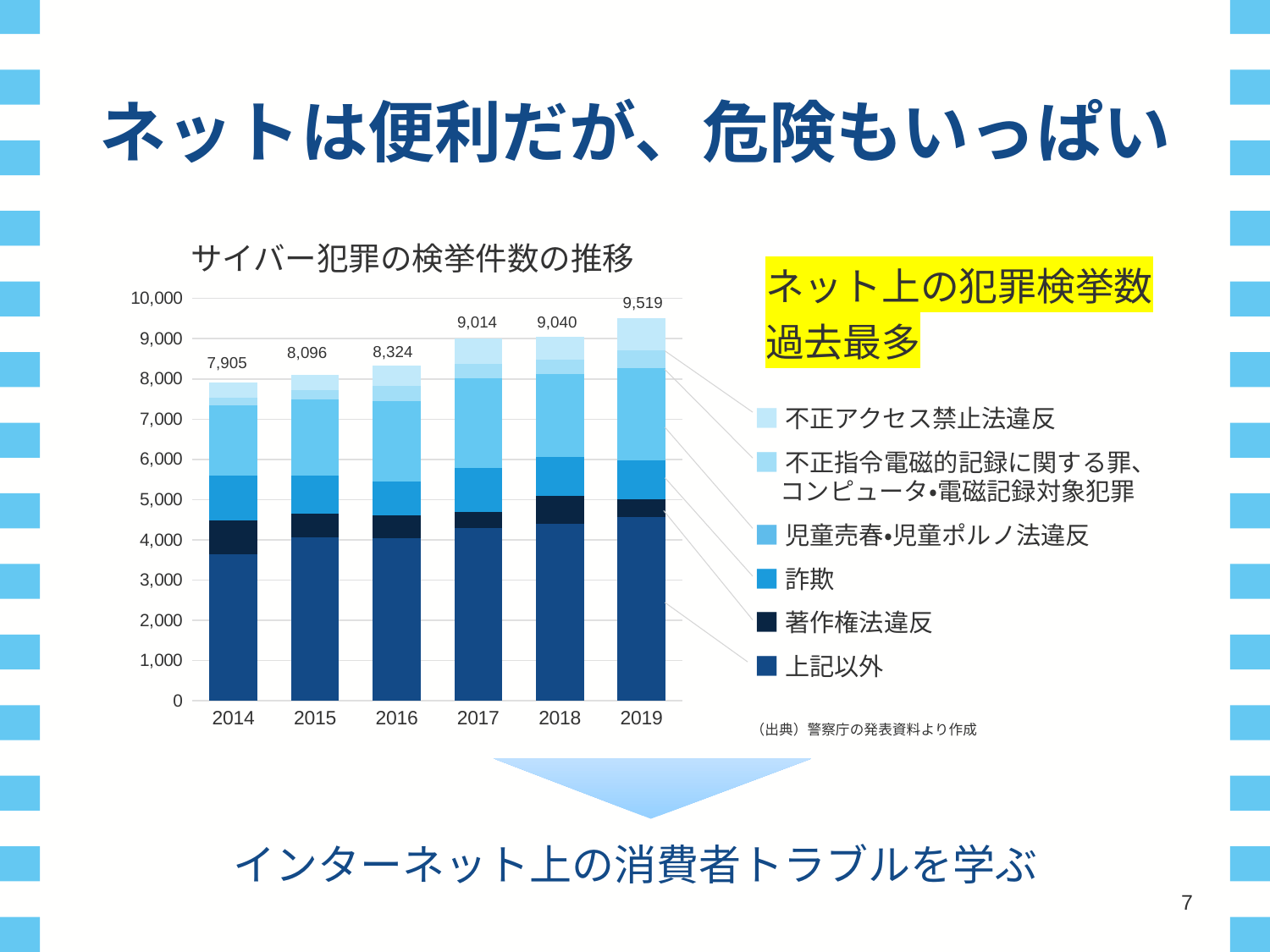

# ネットは便利だが、危険もいっぱい
サイバー犯罪の検挙件数の推移
ネット上の犯罪検挙数
過去最多

### Chart

| Category | 上記以外 | 著作権法違反 | 詐欺 | 児童売春・児童ポルノ法違反 | 不正指令電磁的記録に関する罪、コンピュータ・電磁記録対象犯罪 | 不正アクセス禁止法違反 |
|---|---|---|---|---|---|---|
| 2014 | 3651.0 | 824.0 | 1133.0 | 1741.0 | 192.0 | 364.0 |
| 2015 | 4058.0 | 593.0 | 951.0 | 1881.0 | 240.0 | 373.0 |
| 2016 | 4032.0 | 586.0 | 828.0 | 2002.0 | 374.0 | 502.0 |
| 2017 | 4304.0 | 398.0 | 1084.0 | 2225.0 | 355.0 | 648.0 |
| 2018 | 4407.0 | 691.0 | 972.0 | 2057.0 | 349.0 | 564.0 |
| 2019 | 4558.0 | 451.0 | 977.0 | 2281.0 | 436.0 | 816.0 |
9,014
9,040
8,324
8,096
7,905
9,519
■不正アクセス禁止法違反
■不正指令電磁的記録に関する罪、コンピュータ・電磁記録対象犯罪
■児童売春・児童ポルノ法違反
■詐欺
■著作権法違反
■上記以外
（出典）警察庁の発表資料より作成

インターネット上の消費者トラブルを学ぶ
7